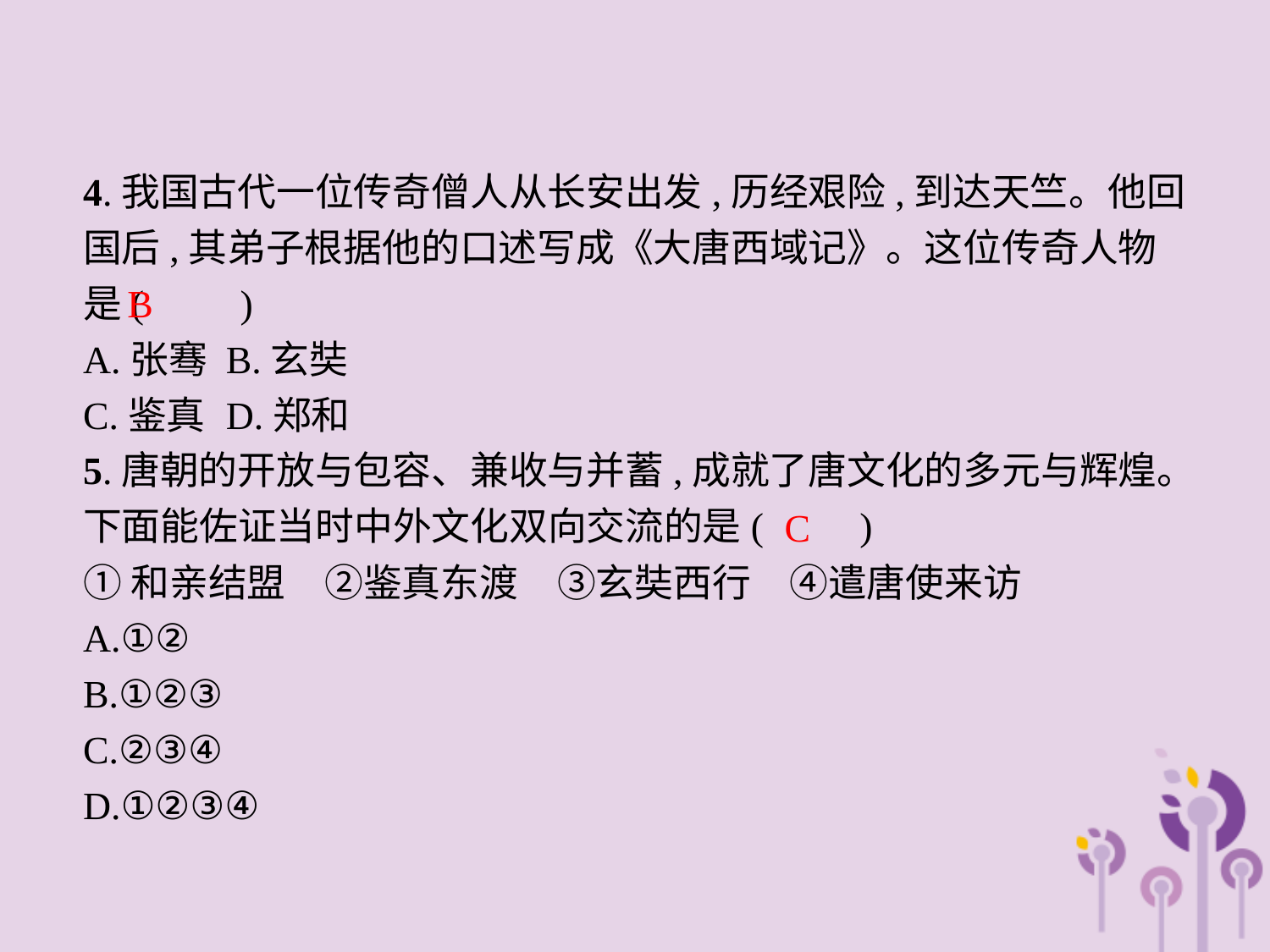

4.我国古代一位传奇僧人从长安出发,历经艰险,到达天竺。他回国后,其弟子根据他的口述写成《大唐西域记》。这位传奇人物是(　　)
A.张骞	B.玄奘
C.鉴真	D.郑和
5.唐朝的开放与包容、兼收与并蓄,成就了唐文化的多元与辉煌。下面能佐证当时中外文化双向交流的是(　　)
①和亲结盟　②鉴真东渡　③玄奘西行　④遣唐使来访
A.①②
B.①②③
C.②③④
D.①②③④
B
C